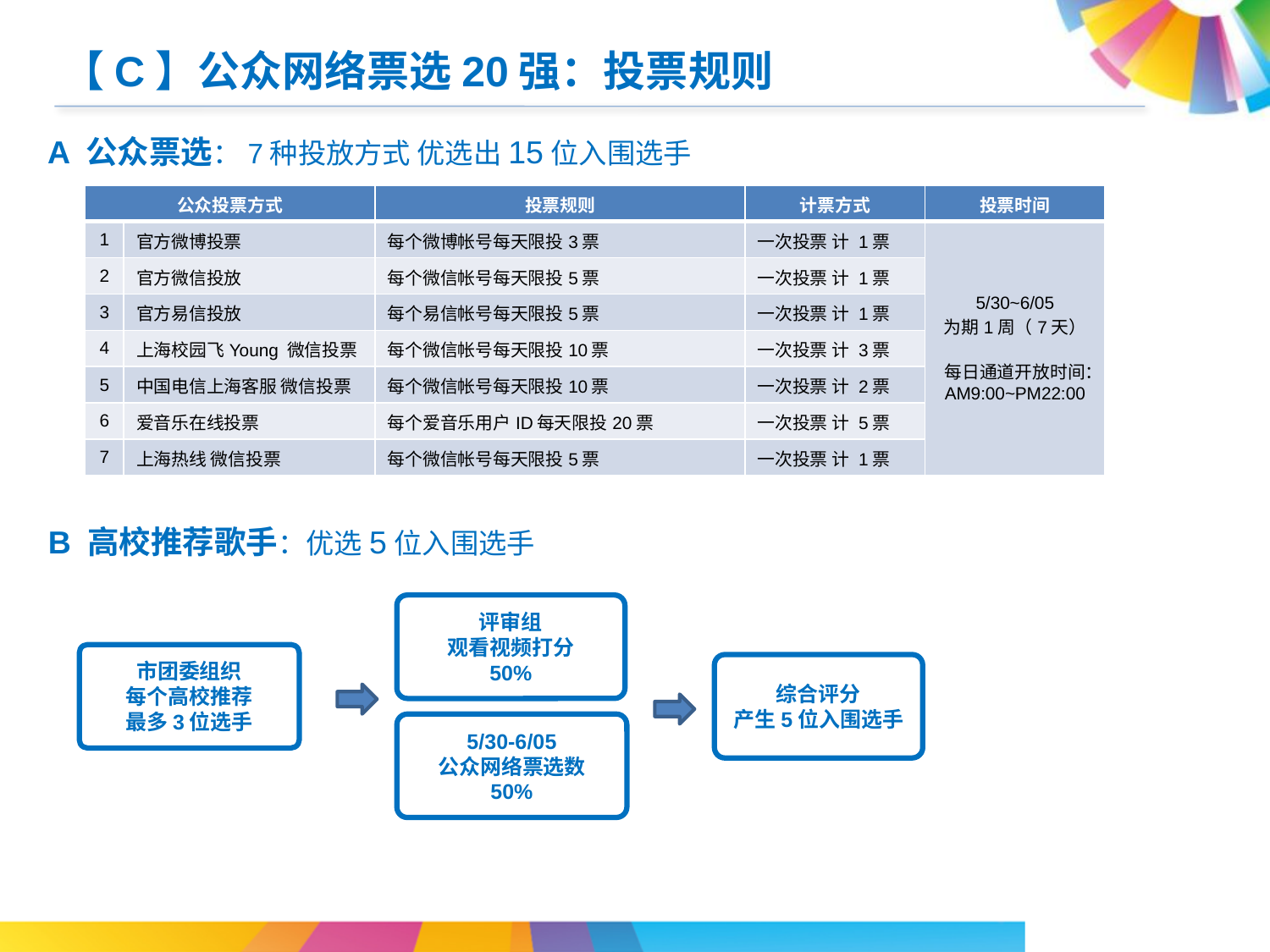

【C】公众网络票选20强：投票规则
A 公众票选：7种投放方式 优选出15位入围选手
| 公众投票方式 |  | 投票规则 | 计票方式 | 投票时间 |
| --- | --- | --- | --- | --- |
| 1 | 官方微博投票 | 每个微博帐号每天限投3票 | 一次投票 计 1票 | 5/30~6/05 为期1周（7天） 每日通道开放时间： AM9:00~PM22:00 |
| 2 | 官方微信投放 | 每个微信帐号每天限投5票 | 一次投票 计 1票 |  |
| 3 | 官方易信投放 | 每个易信帐号每天限投5票 | 一次投票 计 1票 |  |
| 4 | 上海校园飞Young 微信投票 | 每个微信帐号每天限投10票 | 一次投票 计 3票 |  |
| 5 | 中国电信上海客服 微信投票 | 每个微信帐号每天限投10票 | 一次投票 计 2票 |  |
| 6 | 爱音乐在线投票 | 每个爱音乐用户ID每天限投20票 | 一次投票 计 5票 |  |
| 7 | 上海热线 微信投票 | 每个微信帐号每天限投5票 | 一次投票 计 1票 |  |
B 高校推荐歌手：优选5位入围选手
评审组
观看视频打分
50%
市团委组织
每个高校推荐
最多3位选手
综合评分
产生5位入围选手

5/30-6/05
公众网络票选数
50%